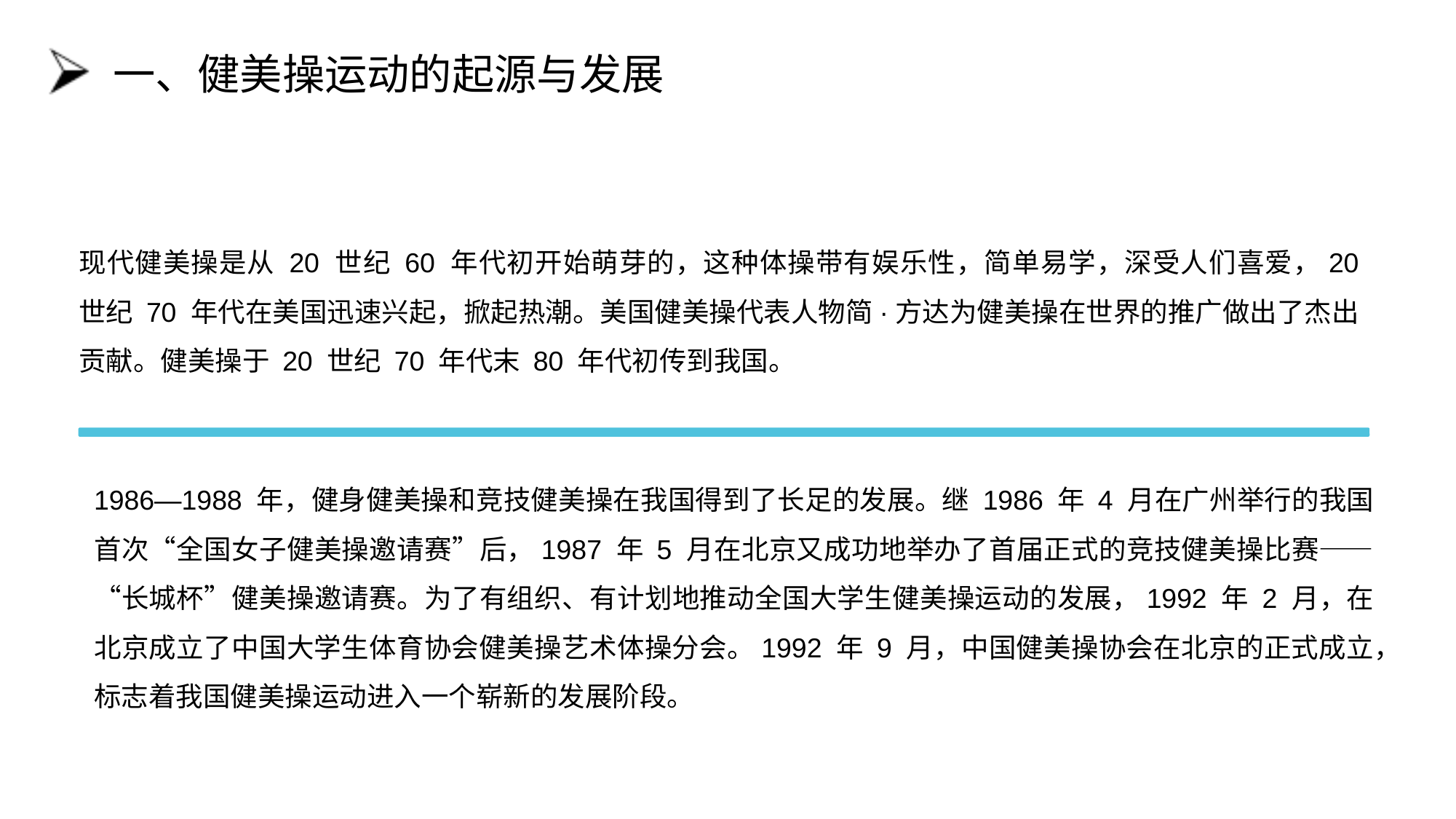

# 一、健美操运动的起源与发展
现代健美操是从 20 世纪 60 年代初开始萌芽的，这种体操带有娱乐性，简单易学，深受人们喜爱，20 世纪 70 年代在美国迅速兴起，掀起热潮。美国健美操代表人物简·方达为健美操在世界的推广做出了杰出贡献。健美操于 20 世纪 70 年代末 80 年代初传到我国。

1986—1988 年，健身健美操和竞技健美操在我国得到了长足的发展。继 1986 年 4 月在广州举行的我国首次“全国女子健美操邀请赛”后，1987 年 5 月在北京又成功地举办了首届正式的竞技健美操比赛——“长城杯”健美操邀请赛。为了有组织、有计划地推动全国大学生健美操运动的发展，1992 年 2 月，在北京成立了中国大学生体育协会健美操艺术体操分会。1992 年 9 月，中国健美操协会在北京的正式成立，标志着我国健美操运动进入一个崭新的发展阶段。